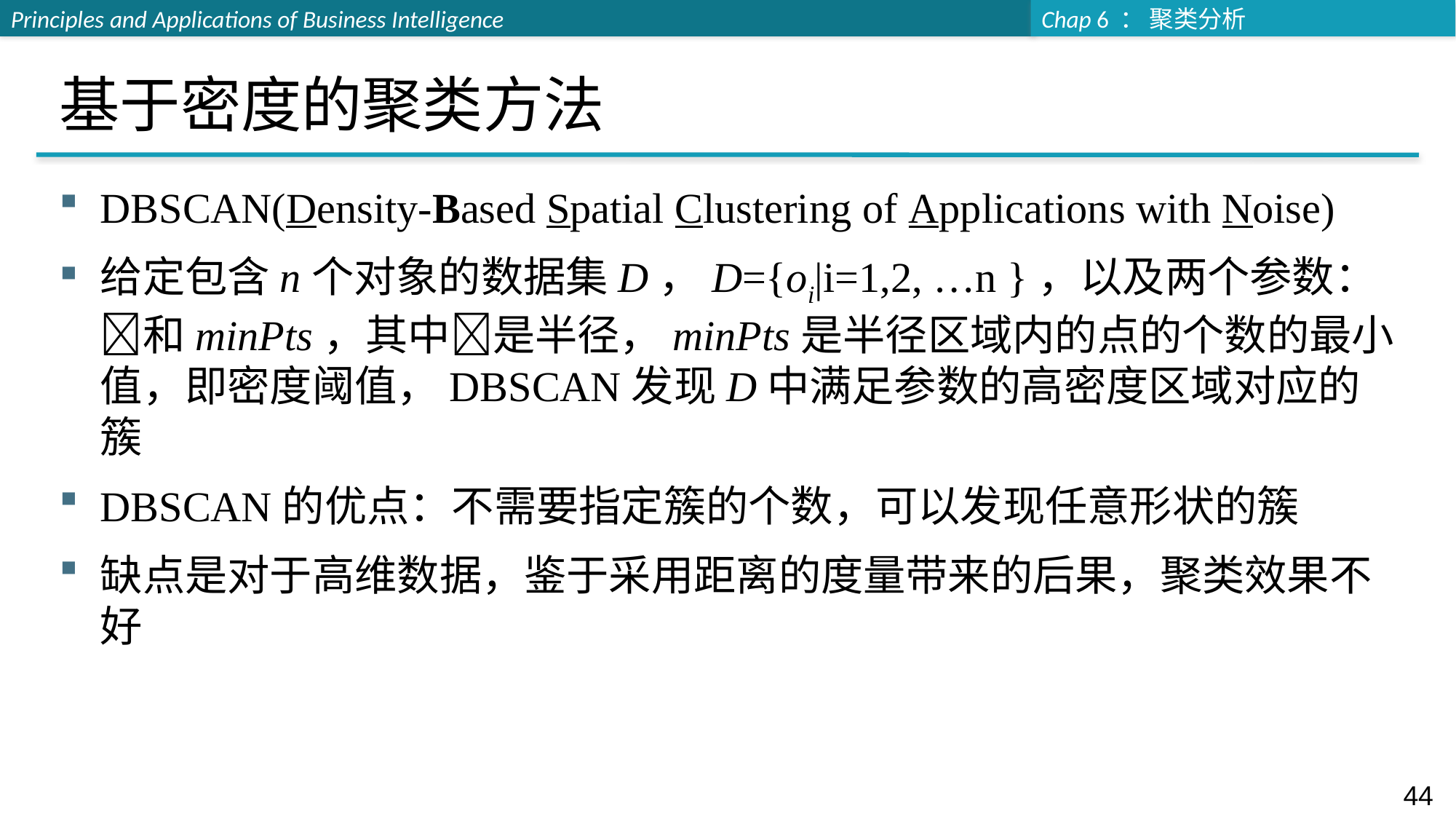

# 基于密度的聚类方法
DBSCAN(Density-Based Spatial Clustering of Applications with Noise)
给定包含n个对象的数据集D，D={oi|i=1,2, …n }，以及两个参数：ξ和minPts，其中ξ是半径，minPts是半径区域内的点的个数的最小值，即密度阈值，DBSCAN发现D中满足参数的高密度区域对应的簇
DBSCAN的优点：不需要指定簇的个数，可以发现任意形状的簇
缺点是对于高维数据，鉴于采用距离的度量带来的后果，聚类效果不好